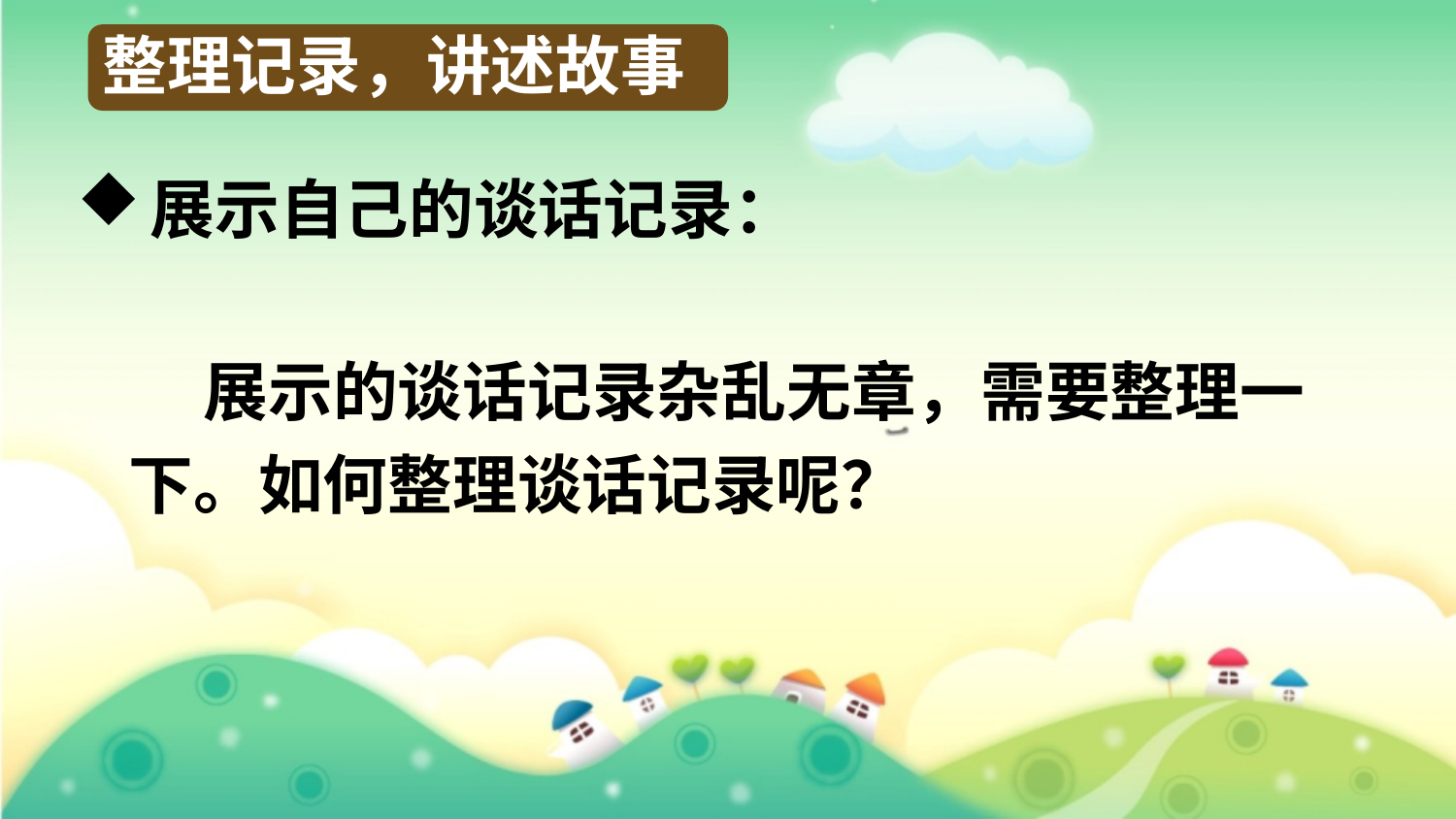

整理记录，讲述故事

展示自己的谈话记录：
    展示的谈话记录杂乱无章，需要整理一下。如何整理谈话记录呢？